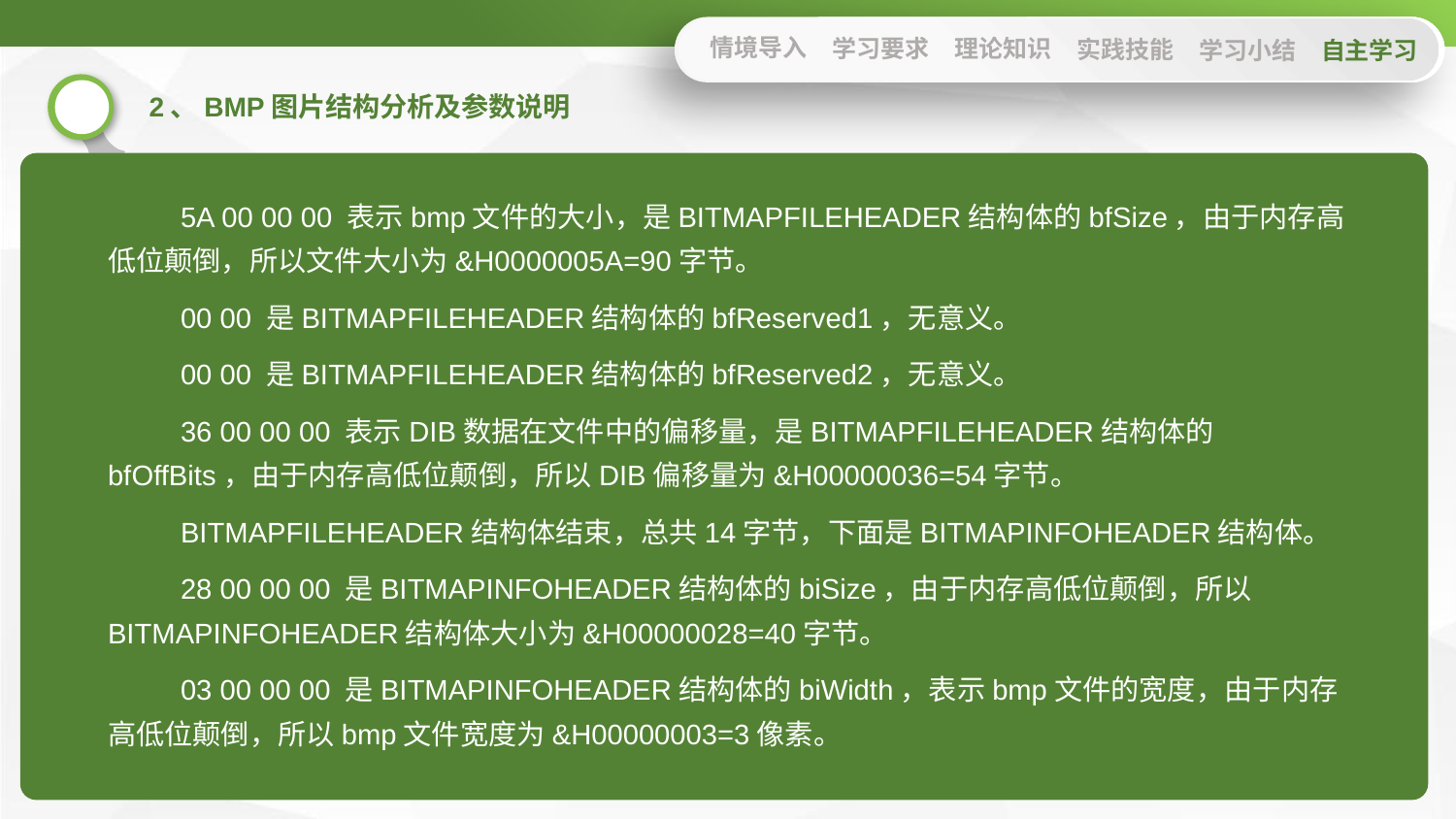

情境导入
学习要求
理论知识
实践技能
学习小结
自主学习
2、BMP图片结构分析及参数说明
5A 00 00 00 表示bmp文件的大小，是BITMAPFILEHEADER结构体的bfSize，由于内存高低位颠倒，所以文件大小为&H0000005A=90字节。
00 00 是BITMAPFILEHEADER结构体的bfReserved1，无意义。
00 00 是BITMAPFILEHEADER结构体的bfReserved2，无意义。
36 00 00 00 表示DIB数据在文件中的偏移量，是BITMAPFILEHEADER结构体的bfOffBits，由于内存高低位颠倒，所以DIB偏移量为&H00000036=54字节。
BITMAPFILEHEADER结构体结束，总共14字节，下面是BITMAPINFOHEADER结构体。
28 00 00 00 是BITMAPINFOHEADER结构体的biSize，由于内存高低位颠倒，所以BITMAPINFOHEADER结构体大小为&H00000028=40字节。
03 00 00 00 是BITMAPINFOHEADER结构体的biWidth，表示bmp文件的宽度，由于内存高低位颠倒，所以bmp文件宽度为&H00000003=3像素。